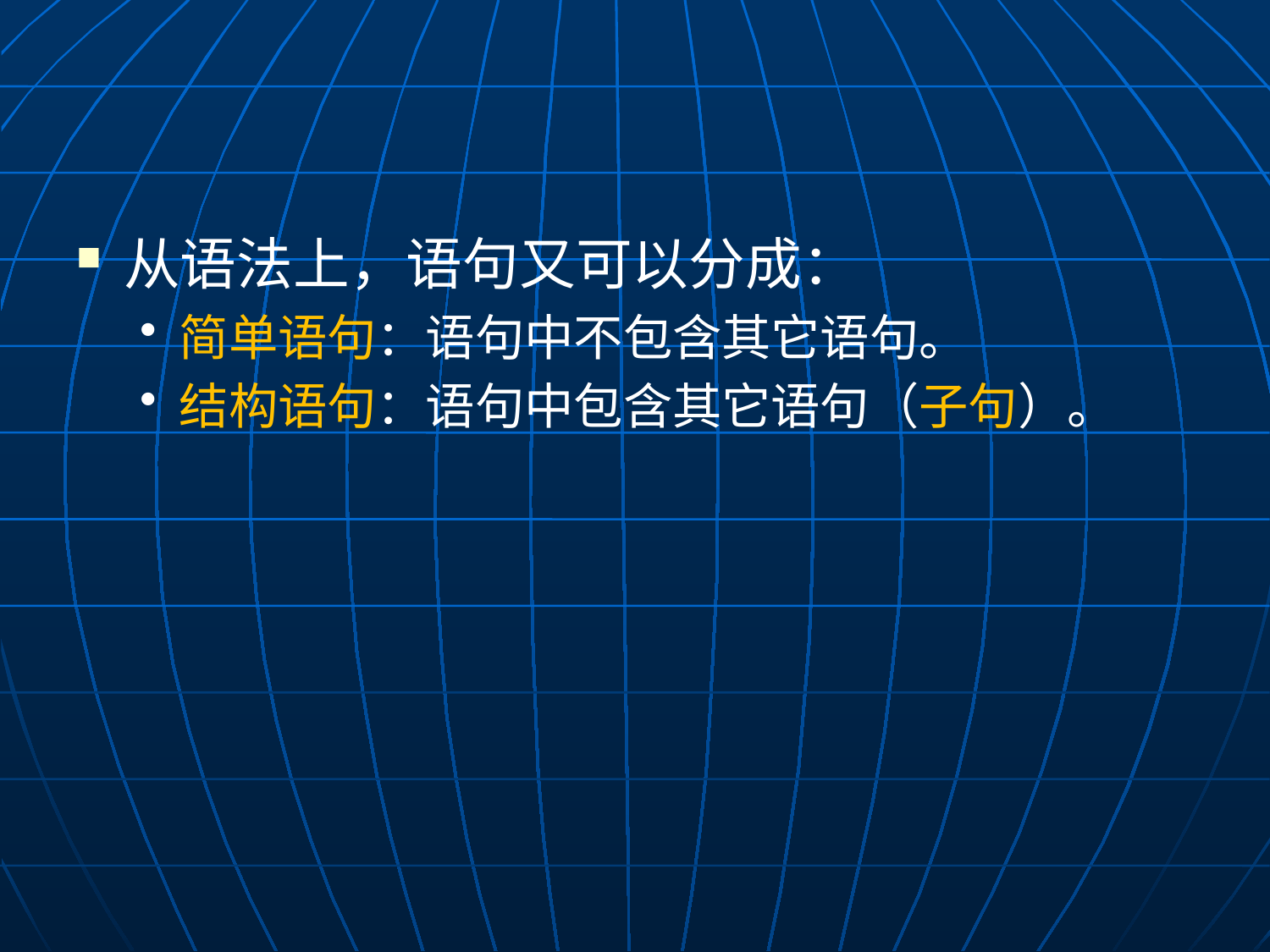

#
从语法上，语句又可以分成：
简单语句：语句中不包含其它语句。
结构语句：语句中包含其它语句（子句）。